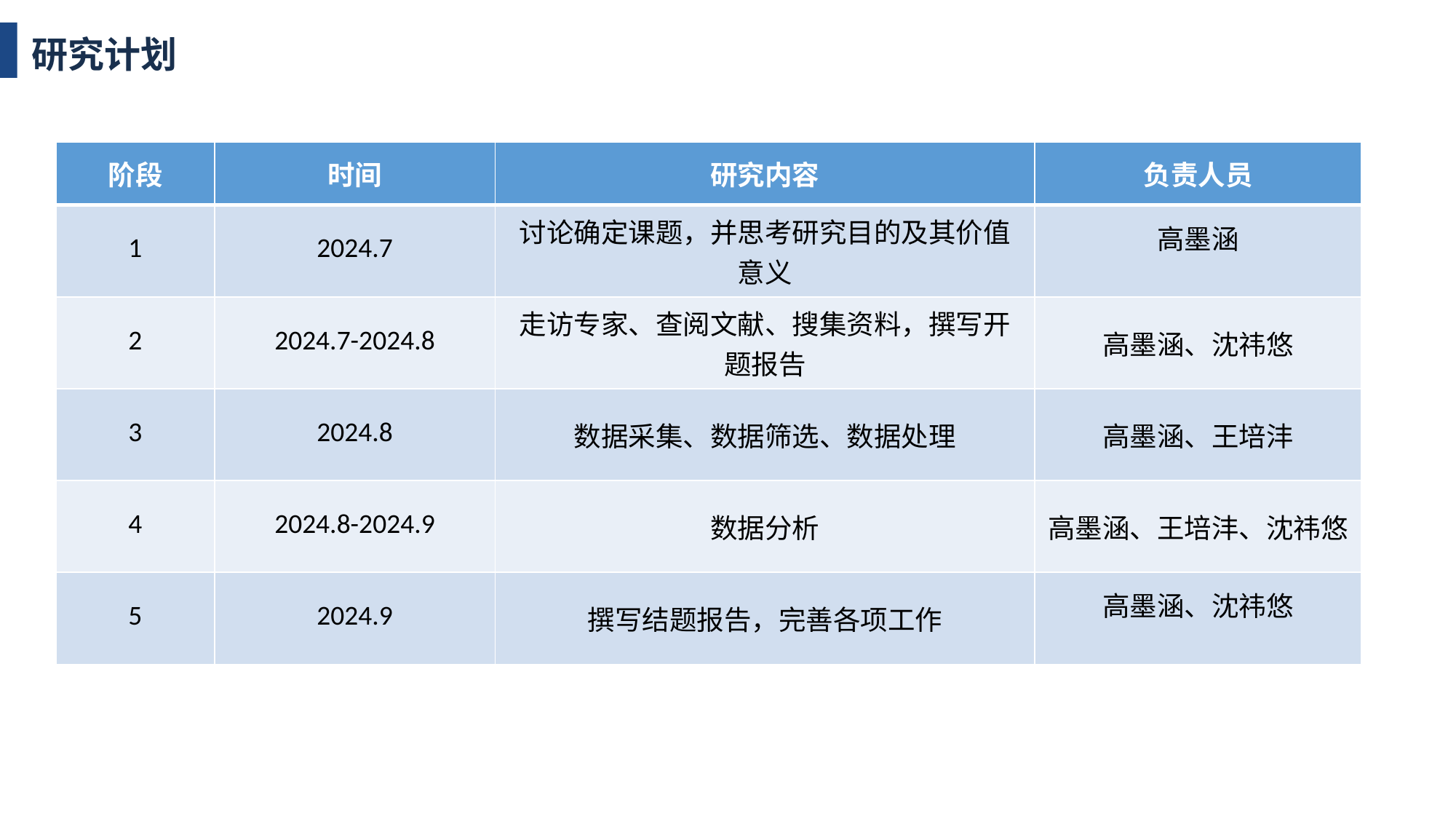

研究计划
| 阶段 | 时间 | 研究内容 | 负责人员 |
| --- | --- | --- | --- |
| 1 | 2024.7 | 讨论确定课题，并思考研究目的及其价值意义 | 高墨涵 |
| 2 | 2024.7-2024.8 | 走访专家、查阅文献、搜集资料，撰写开题报告 | 高墨涵、沈祎悠 |
| 3 | 2024.8 | 数据采集、数据筛选、数据处理 | 高墨涵、王培沣 |
| 4 | 2024.8-2024.9 | 数据分析 | 高墨涵、王培沣、沈祎悠 |
| 5 | 2024.9 | 撰写结题报告，完善各项工作 | 高墨涵、沈祎悠 |